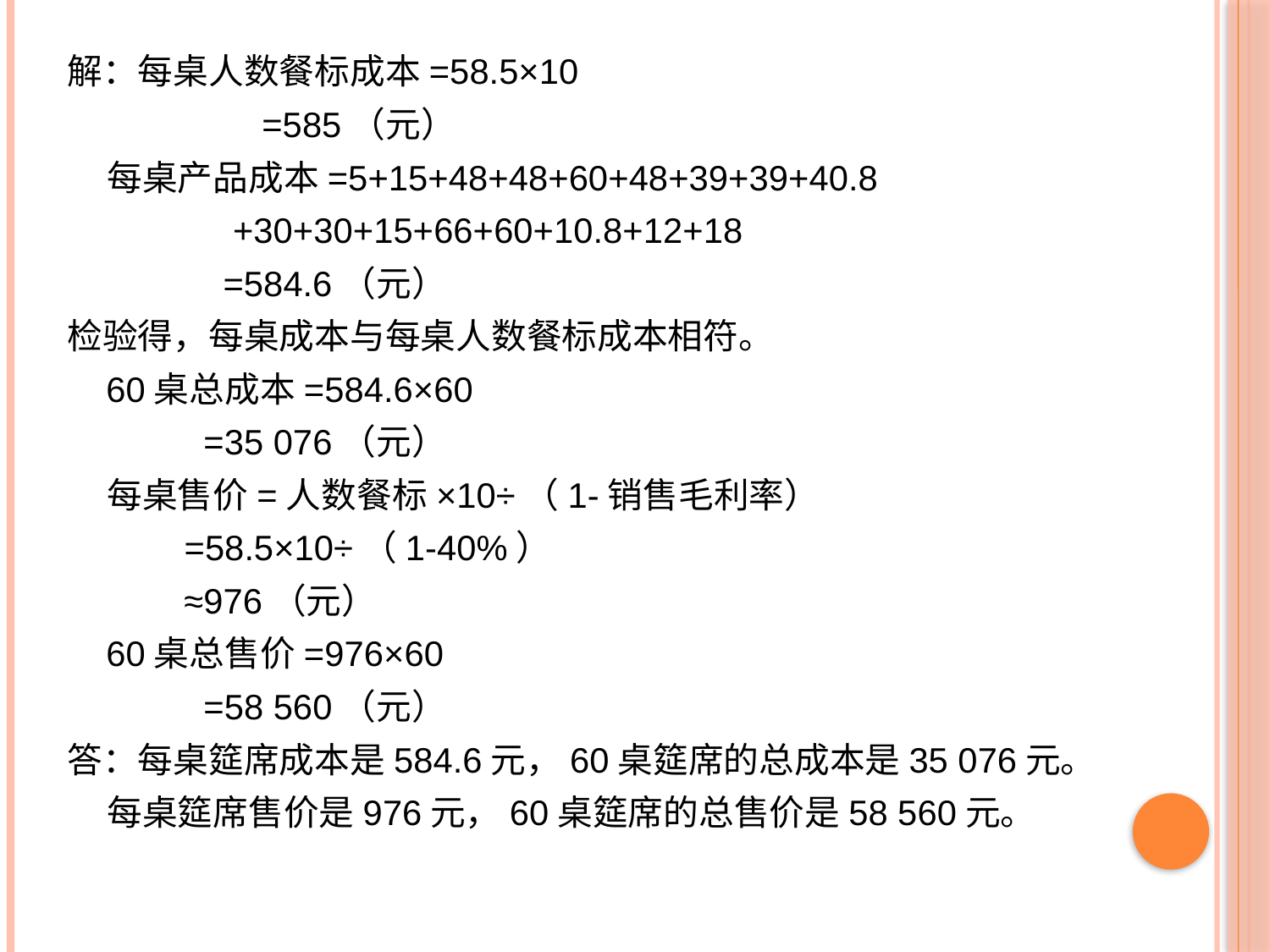

解：每桌人数餐标成本=58.5×10
                    =585（元）
    每桌产品成本=5+15+48+48+60+48+39+39+40.8
                 +30+30+15+66+60+10.8+12+18
                =584.6（元）
检验得，每桌成本与每桌人数餐标成本相符。
    60桌总成本=584.6×60
              =35 076（元）
    每桌售价=人数餐标×10÷（1-销售毛利率）
            =58.5×10÷（1-40%）
            ≈976（元）
    60桌总售价=976×60
              =58 560（元）
答：每桌筵席成本是584.6元，60桌筵席的总成本是35 076元。
    每桌筵席售价是976元，60桌筵席的总售价是58 560元。